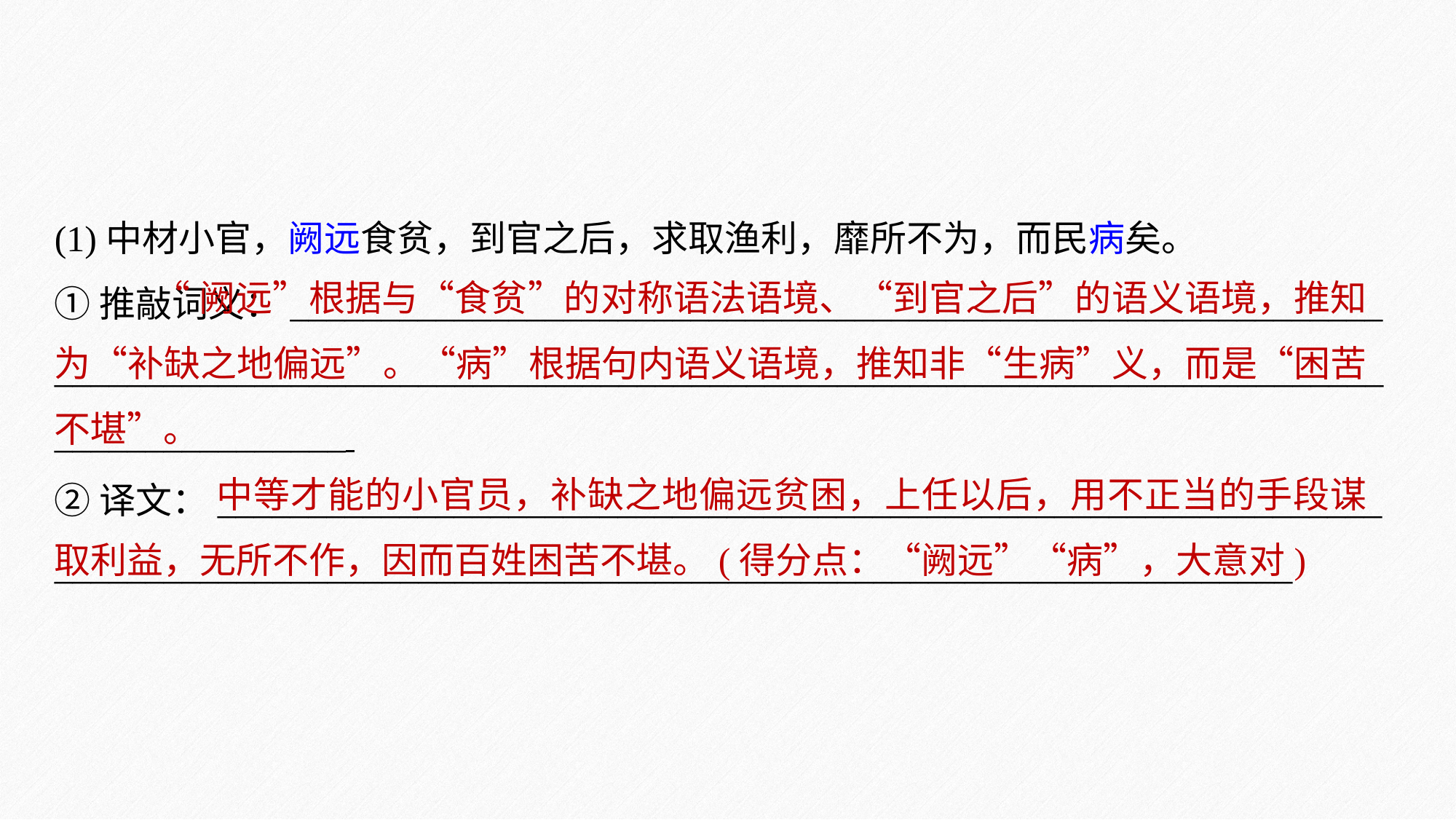

(1)中材小官，阙远食贫，到官之后，求取渔利，靡所不为，而民病矣。
①推敲词义：____________________________________________________________
_________________________________________________________________________________________
②译文：________________________________________________________________
____________________________________________________________________
            “阙远”根据与“食贫”的对称语法语境、“到官之后”的语义语境，推知为“补缺之地偏远”。“病”根据句内语义语境，推知非“生病”义，而是“困苦不堪”。
                 中等才能的小官员，补缺之地偏远贫困，上任以后，用不正当的手段谋取利益，无所不作，因而百姓困苦不堪。(得分点：“阙远”“病”，大意对)